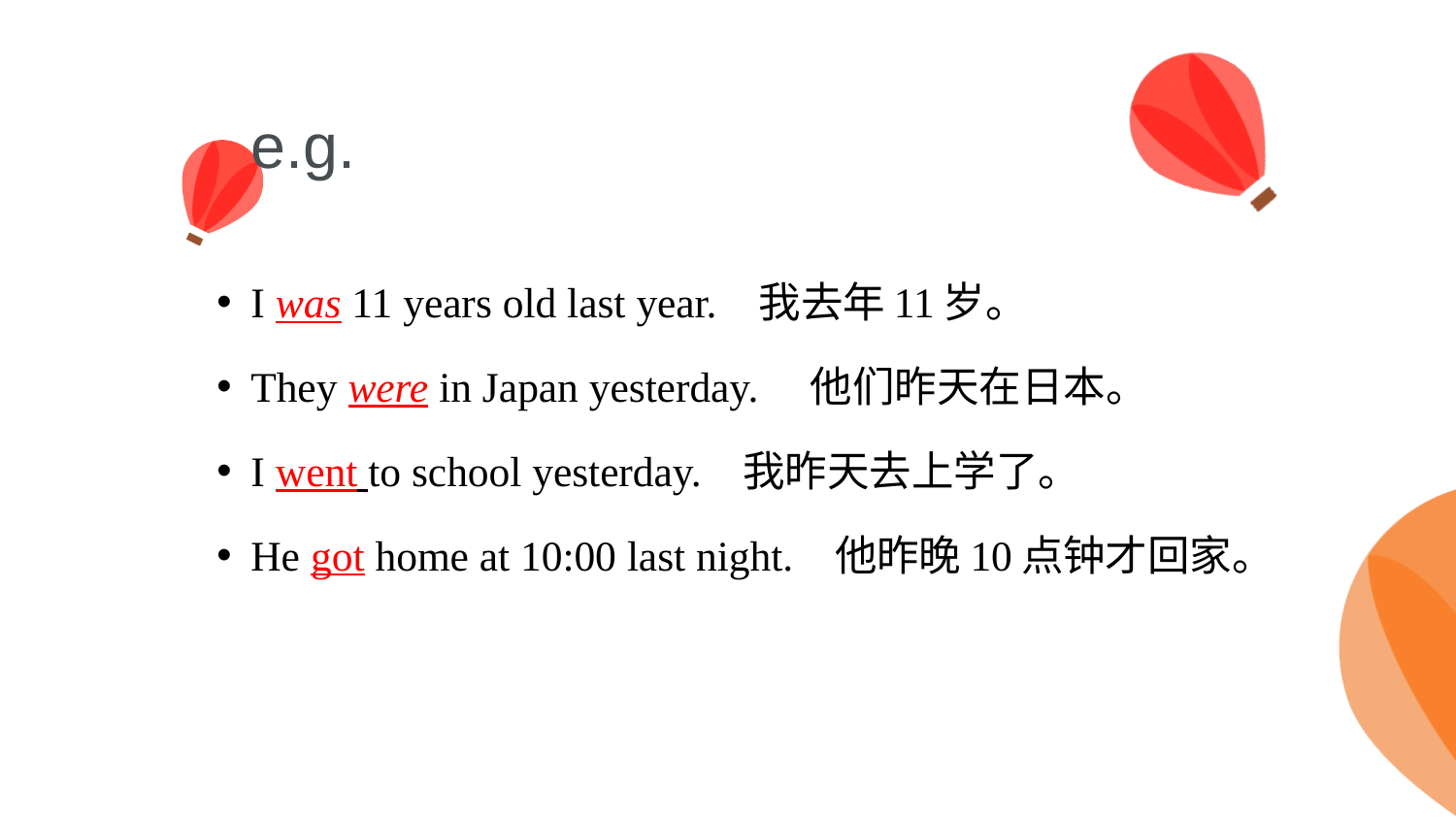

# e.g.

I was 11 years old last year.   我去年11岁。
They were in Japan yesterday.    他们昨天在日本。
I went to school yesterday.   我昨天去上学了。
He got home at 10:00 last night.   他昨晚10点钟才回家。